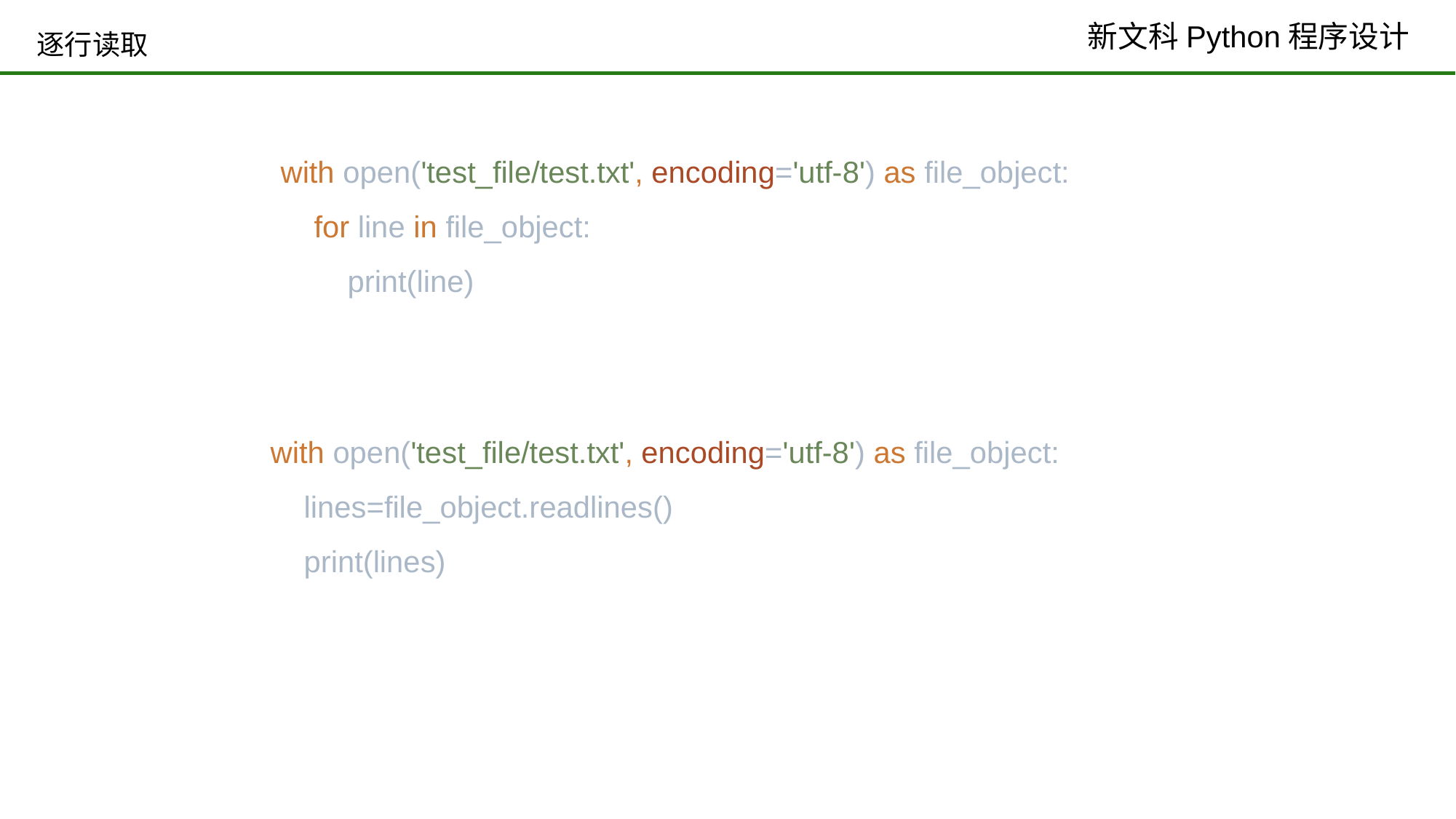

# 逐行读取
with open('test_file/test.txt', encoding='utf-8') as file_object:
    for line in file_object:
        print(line)
with open('test_file/test.txt', encoding='utf-8') as file_object:
    lines=file_object.readlines()
    print(lines)